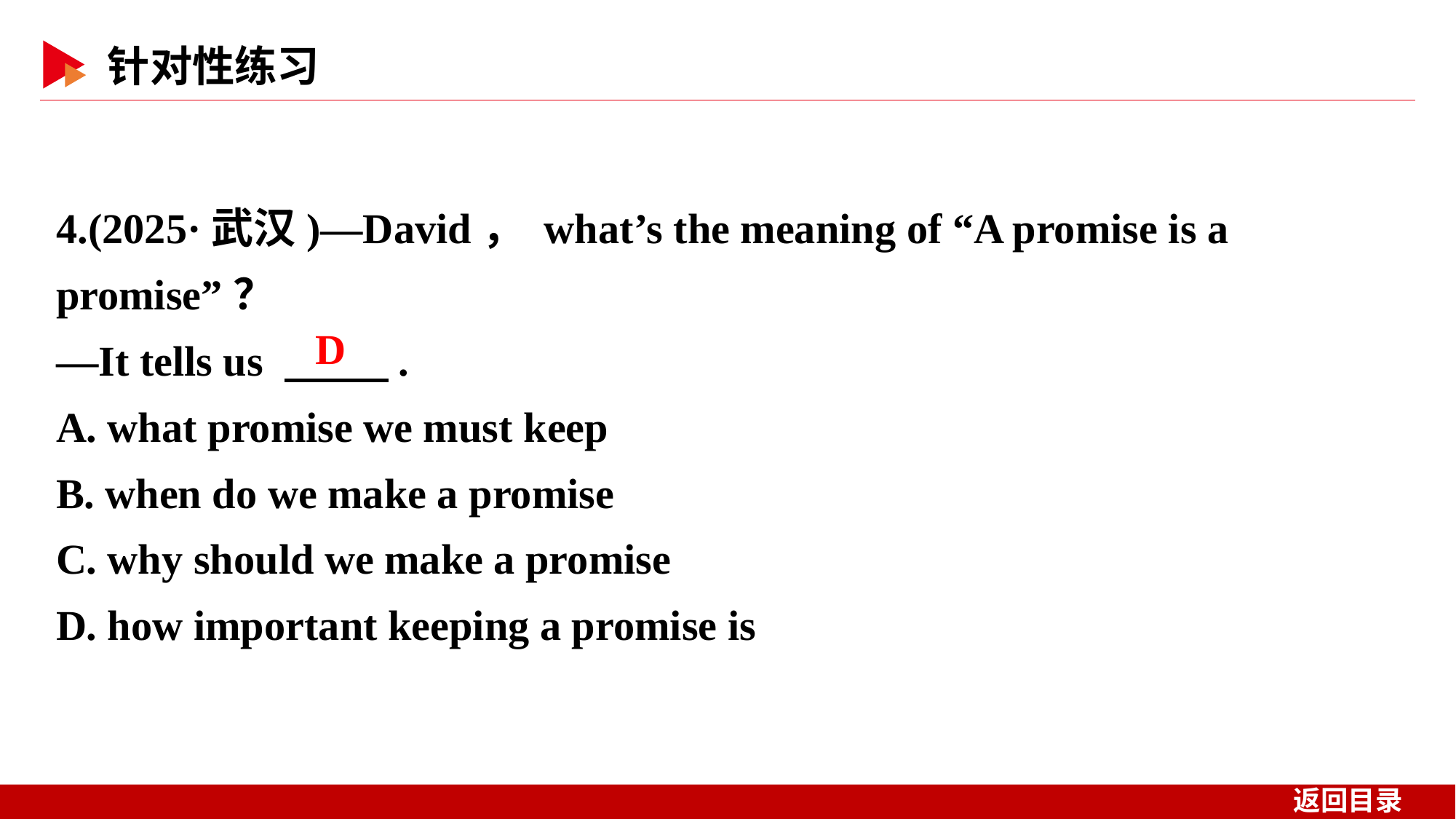

4.(2025·武汉)—David， what’s the meaning of “A promise is a promise”？
—It tells us 　  　.
A. what promise we must keep
B. when do we make a promise
C. why should we make a promise
D. how important keeping a promise is
D